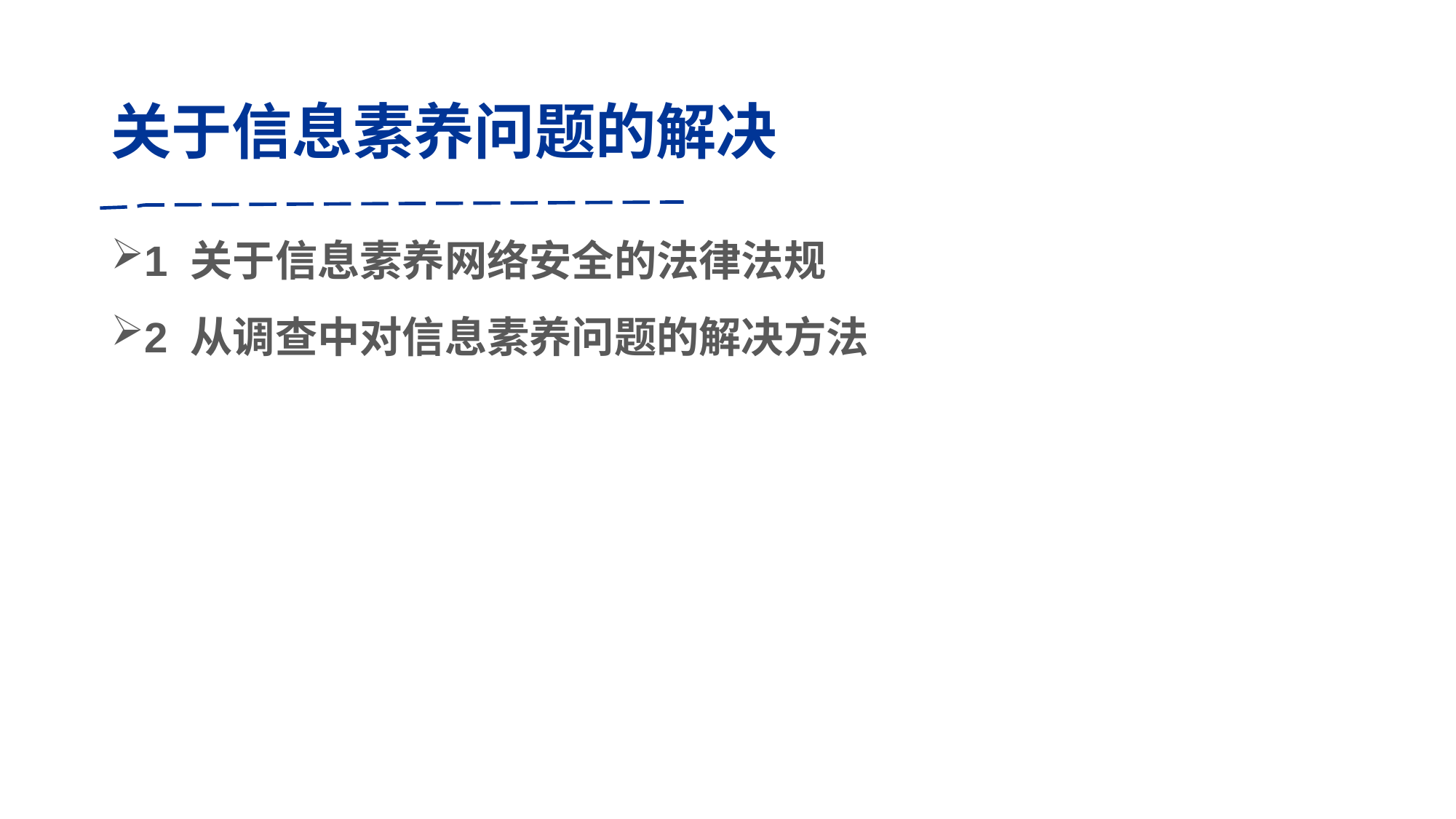

# 关于信息素养问题的解决
1 关于信息素养网络安全的法律法规
2 从调查中对信息素养问题的解决方法